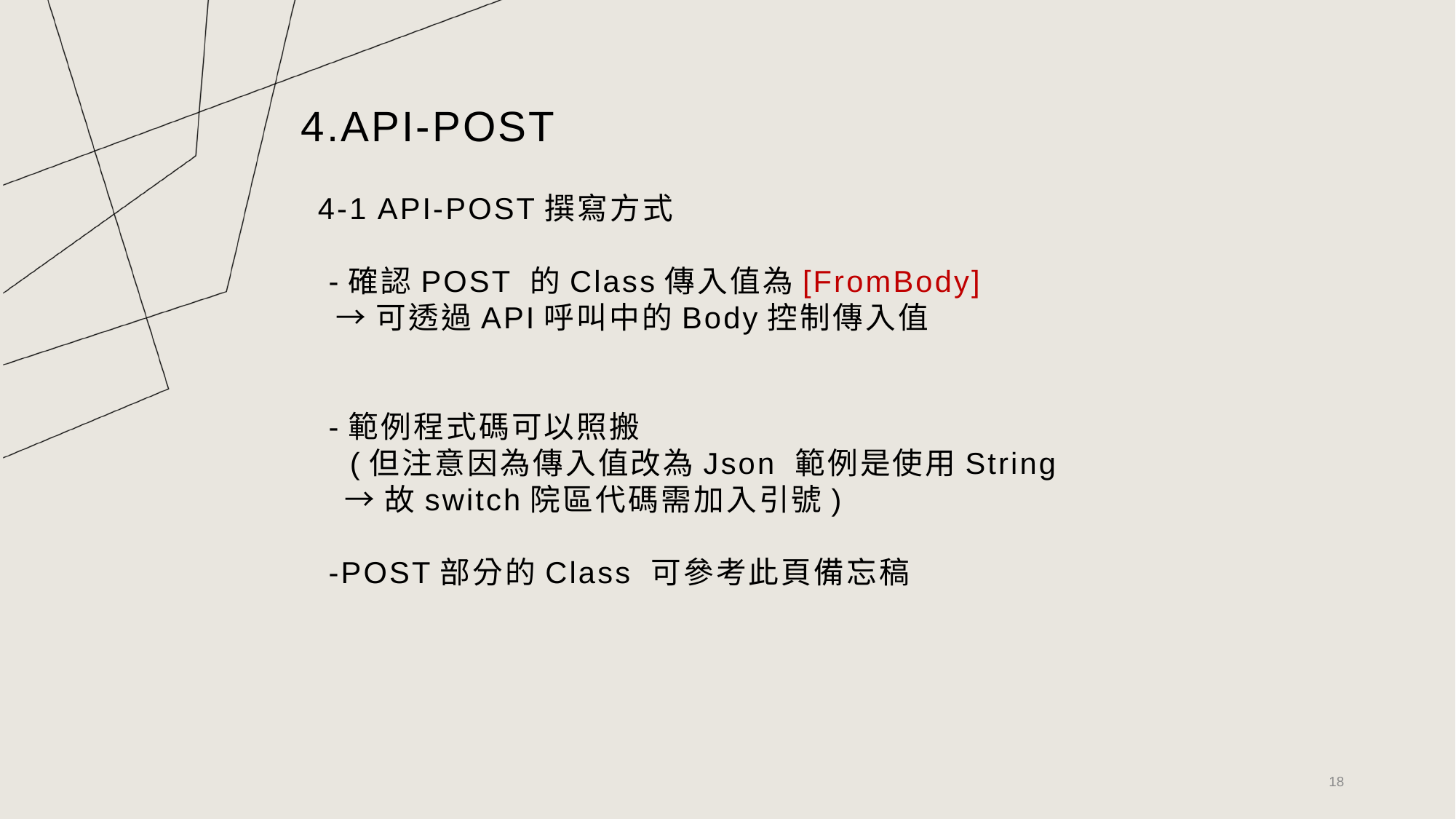

4.API-POST
4-1 API-POST撰寫方式

 -確認POST 的Class傳入值為[FromBody]
  →可透過API呼叫中的Body控制傳入值

 -範例程式碼可以照搬
   (但注意因為傳入值改為Json 範例是使用String
   →故switch院區代碼需加入引號)

 -POST部分的Class 可參考此頁備忘稿

18